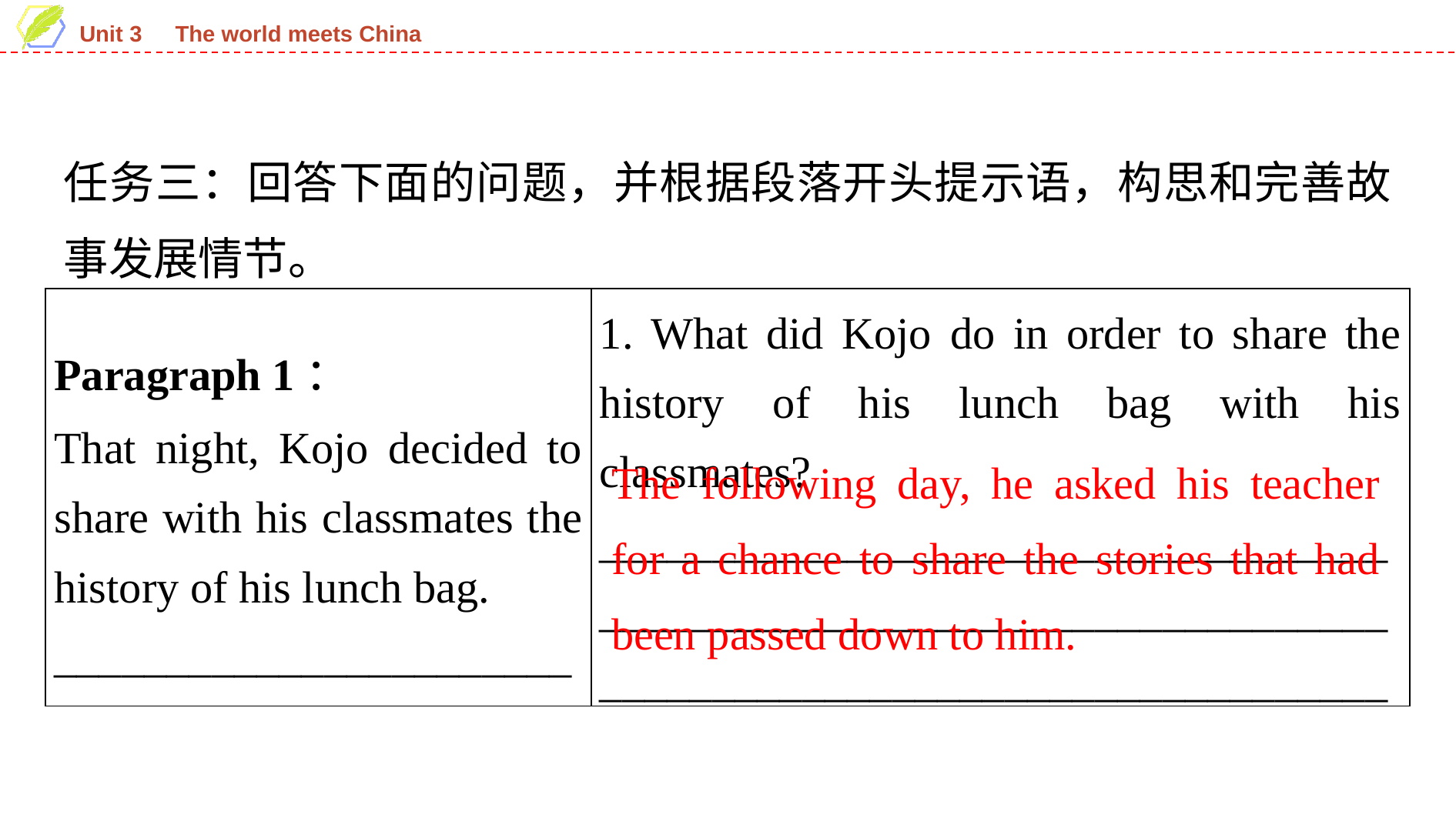

任务三：回答下面的问题，并根据段落开头提示语，构思和完善故事发展情节。
| Paragraph 1： That night, Kojo decided to share with his classmates the history of his lunch bag. \_\_\_\_\_\_\_\_\_\_\_\_\_\_\_\_\_\_\_\_\_\_\_ | 1. What did Kojo do in order to share the history of his lunch bag with his classmates? \_\_\_\_\_\_\_\_\_\_\_\_\_\_\_\_\_\_\_\_\_\_\_\_\_\_\_\_\_\_\_\_\_\_\_\_\_\_\_\_\_\_\_\_\_\_\_\_\_\_\_\_\_\_\_\_\_\_\_\_\_\_\_\_\_\_\_\_\_\_\_\_\_\_\_\_\_\_\_\_\_\_\_\_\_\_\_\_\_\_\_\_\_\_\_\_\_\_\_\_\_\_\_\_\_ |
| --- | --- |
The following day, he asked his teacher for a chance to share the stories that had been passed down to him.